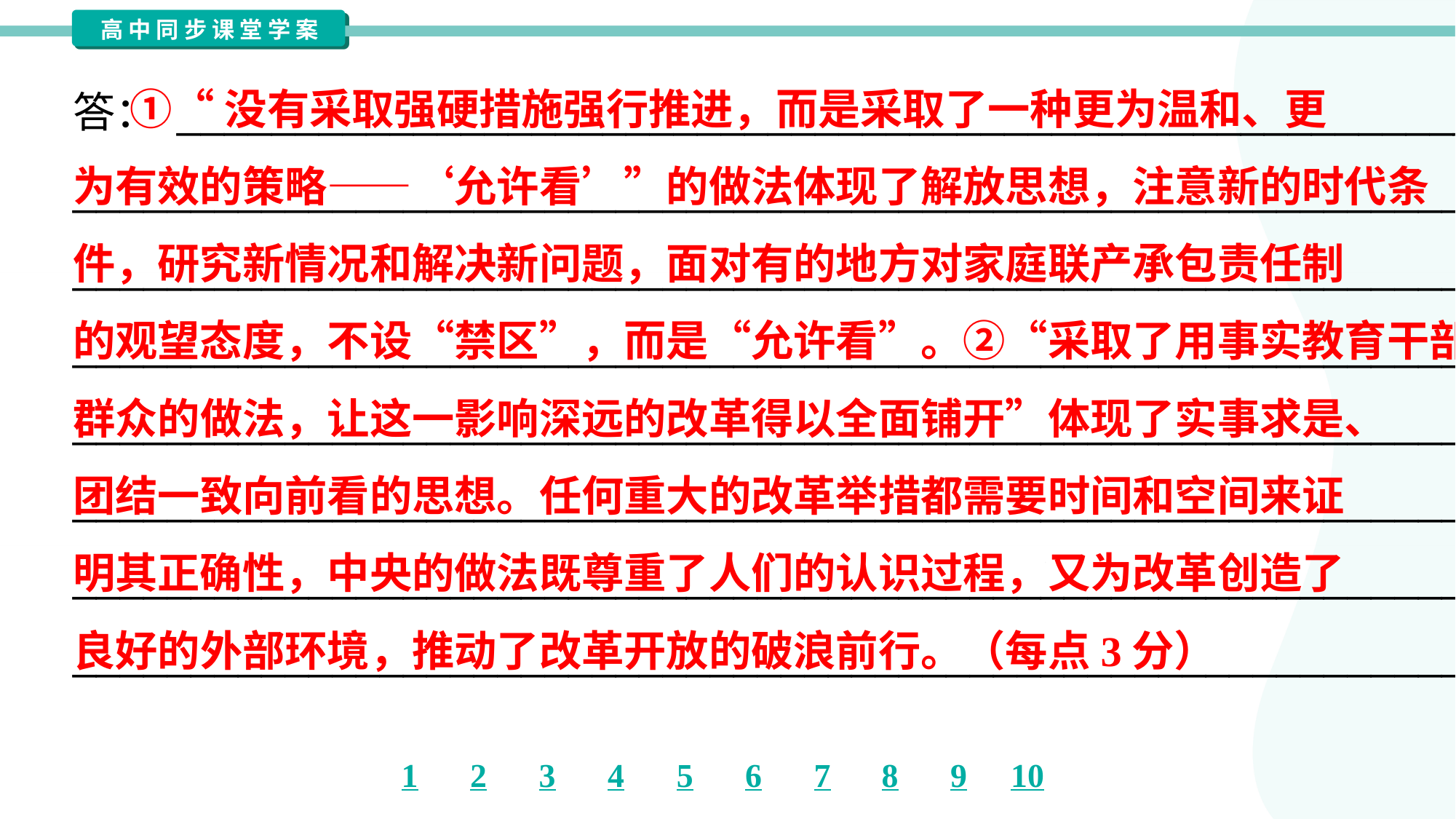

①“没有采取强硬措施强行推进，而是采取了一种更为温和、更
为有效的策略——‘允许看’”的做法体现了解放思想，注意新的时代条
件，研究新情况和解决新问题，面对有的地方对家庭联产承包责任制
的观望态度，不设“禁区”，而是“允许看”。②“采取了用事实教育干部
群众的做法，让这一影响深远的改革得以全面铺开”体现了实事求是、
团结一致向前看的思想。任何重大的改革举措都需要时间和空间来证
明其正确性，中央的做法既尊重了人们的认识过程，又为改革创造了
良好的外部环境，推动了改革开放的破浪前行。（每点3分）
答： ________________________________________________________
_____________________________________________________________
_____________________________________________________________
_____________________________________________________________
_____________________________________________________________
_____________________________________________________________
_____________________________________________________________
_____________________________________________________________